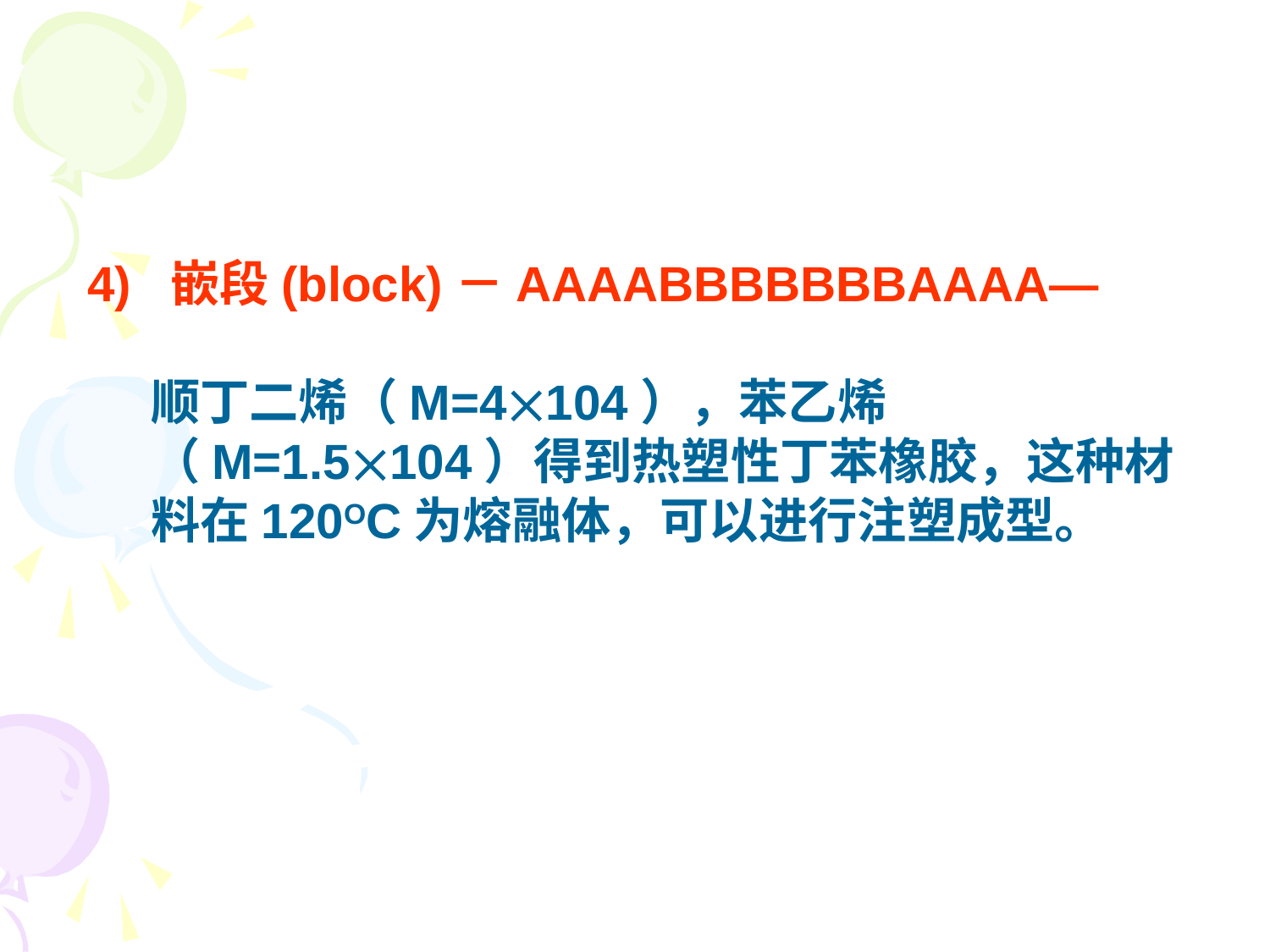

4)  嵌段(block)－AAAABBBBBBBAAAA—

顺丁二烯（M=4×104），苯乙烯（M=1.5×104）得到热塑性丁苯橡胶，这种材料在120OC为熔融体，可以进行注塑成型。